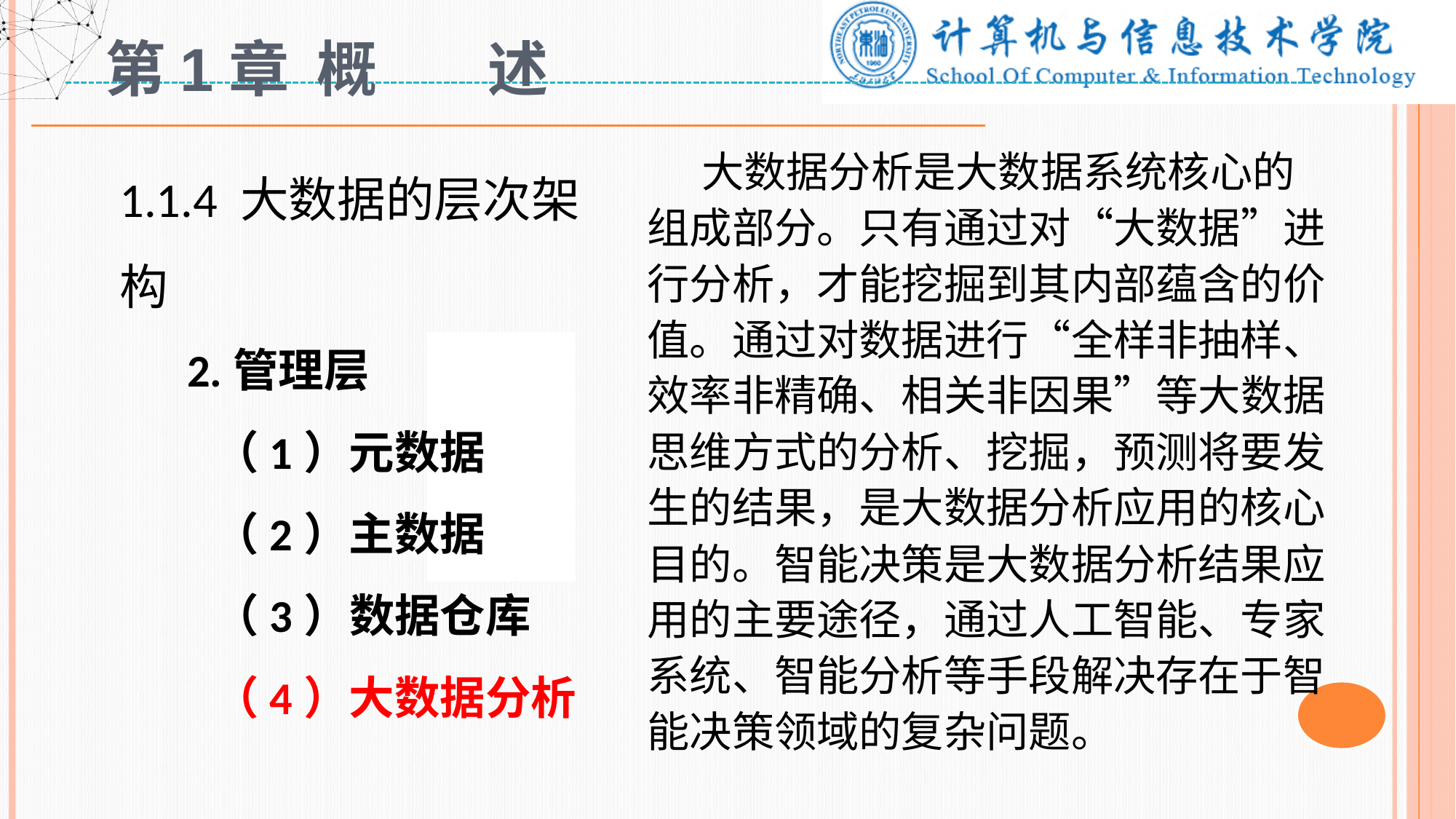

# 第1章  概        述
1.1.4 大数据的层次架构
       2.管理层
        （1）元数据
        （2）主数据
        （3）数据仓库
        （4）大数据分析
       大数据分析是大数据系统核心的组成部分。只有通过对“大数据”进行分析，才能挖掘到其内部蕴含的价值。通过对数据进行“全样非抽样、效率非精确、相关非因果”等大数据思维方式的分析、挖掘，预测将要发生的结果，是大数据分析应用的核心目的。智能决策是大数据分析结果应用的主要途径，通过人工智能、专家系统、智能分析等手段解决存在于智能决策领域的复杂问题。